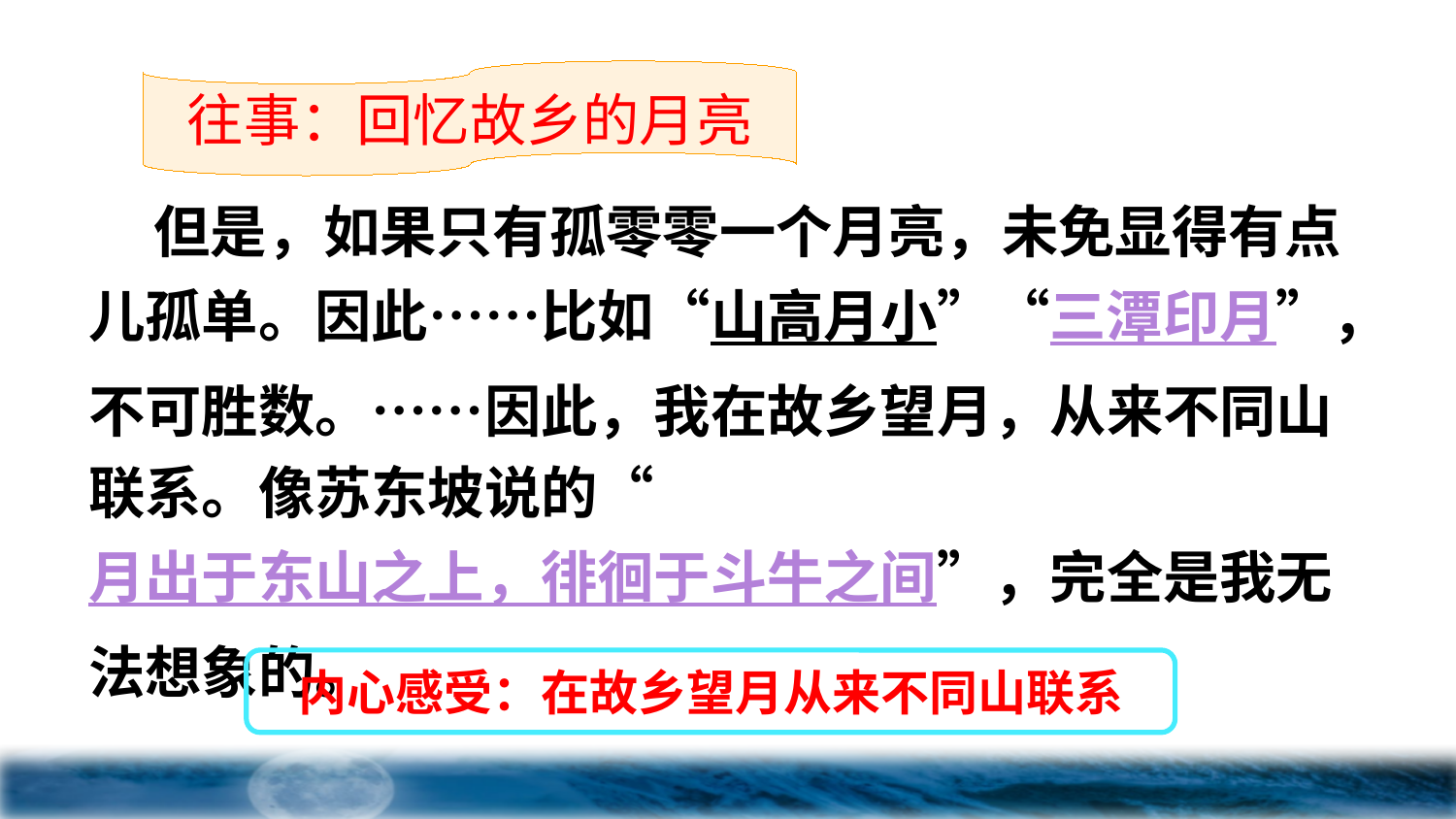

往事：回忆故乡的月亮
    但是，如果只有孤零零一个月亮，未免显得有点儿孤单。因此……比如“山高月小”“三潭印月”，不可胜数。……因此，我在故乡望月，从来不同山联系。像苏东坡说的“月出于东山之上，徘徊于斗牛之间”，完全是我无法想象的。
内心感受：在故乡望月从来不同山联系